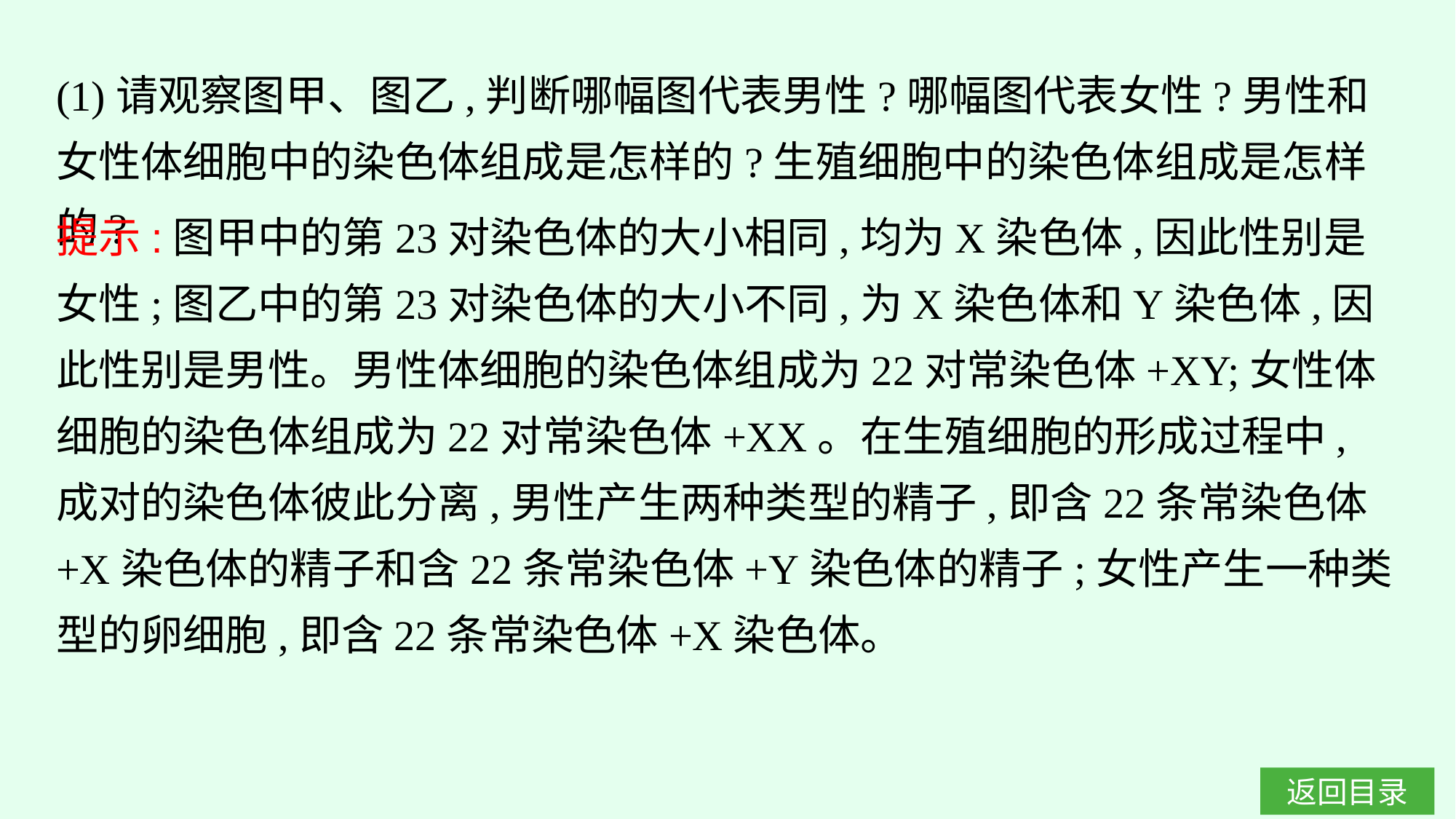

(1)请观察图甲、图乙,判断哪幅图代表男性?哪幅图代表女性?男性和女性体细胞中的染色体组成是怎样的?生殖细胞中的染色体组成是怎样的?
提示:图甲中的第23对染色体的大小相同,均为X染色体,因此性别是女性;图乙中的第23对染色体的大小不同,为X染色体和Y染色体,因此性别是男性。男性体细胞的染色体组成为22对常染色体+XY;女性体细胞的染色体组成为22对常染色体+XX。在生殖细胞的形成过程中,成对的染色体彼此分离,男性产生两种类型的精子,即含22条常染色体+X染色体的精子和含22条常染色体+Y染色体的精子;女性产生一种类型的卵细胞,即含22条常染色体+X染色体。